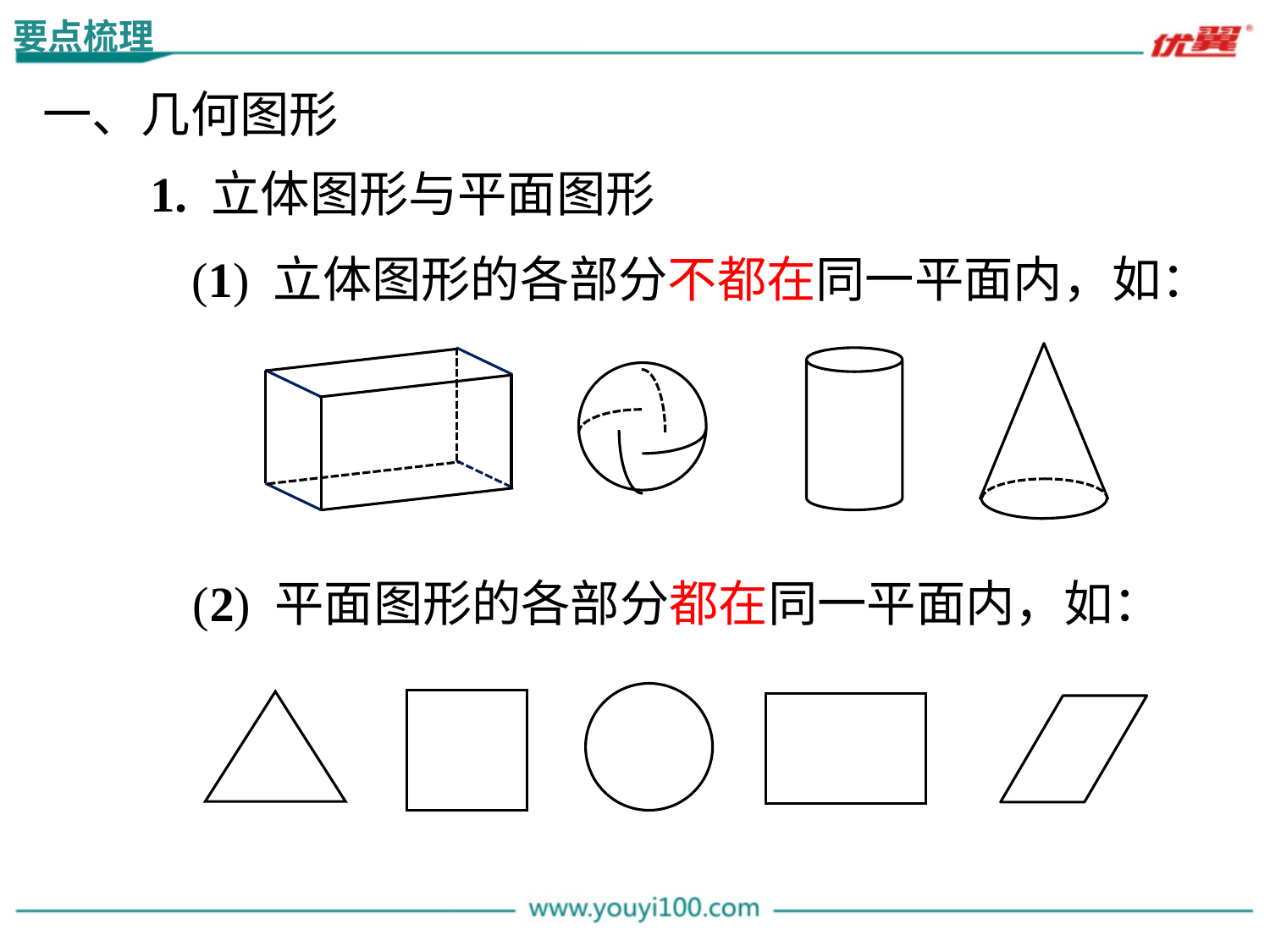

要点梳理
一、几何图形
1. 立体图形与平面图形
    (1) 立体图形的各部分不都在同一平面内，如：

    (2) 平面图形的各部分都在同一平面内，如：